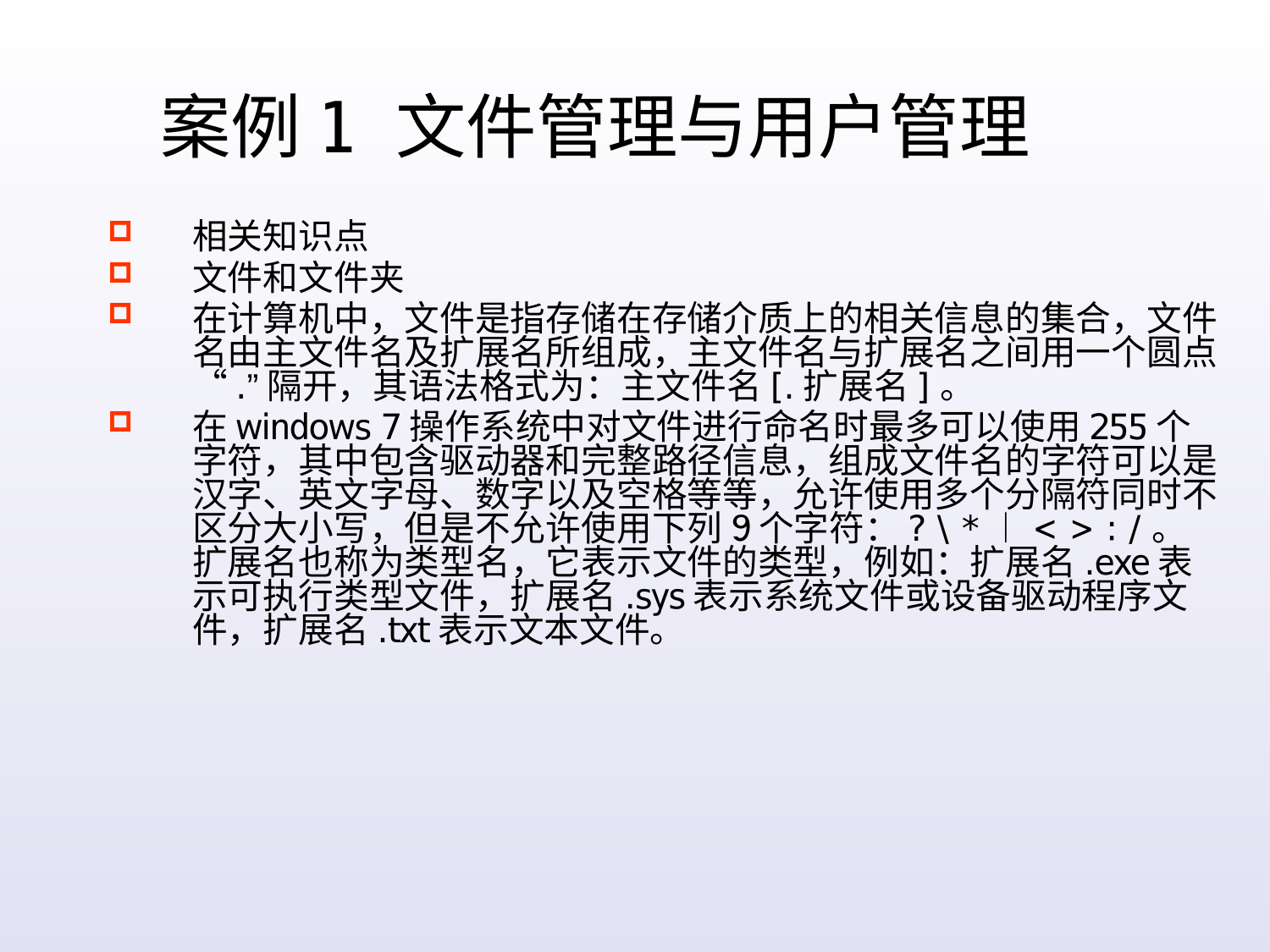

案例1 文件管理与用户管理
相关知识点
文件和文件夹
在计算机中，文件是指存储在存储介质上的相关信息的集合，文件名由主文件名及扩展名所组成，主文件名与扩展名之间用一个圆点“.”隔开，其语法格式为：主文件名[.扩展名]。
在windows 7操作系统中对文件进行命名时最多可以使用255个字符，其中包含驱动器和完整路径信息，组成文件名的字符可以是汉字、英文字母、数字以及空格等等，允许使用多个分隔符同时不区分大小写，但是不允许使用下列9个字符：? \ *︱< > : /。扩展名也称为类型名，它表示文件的类型，例如：扩展名.exe表示可执行类型文件，扩展名.sys表示系统文件或设备驱动程序文件，扩展名.txt表示文本文件。